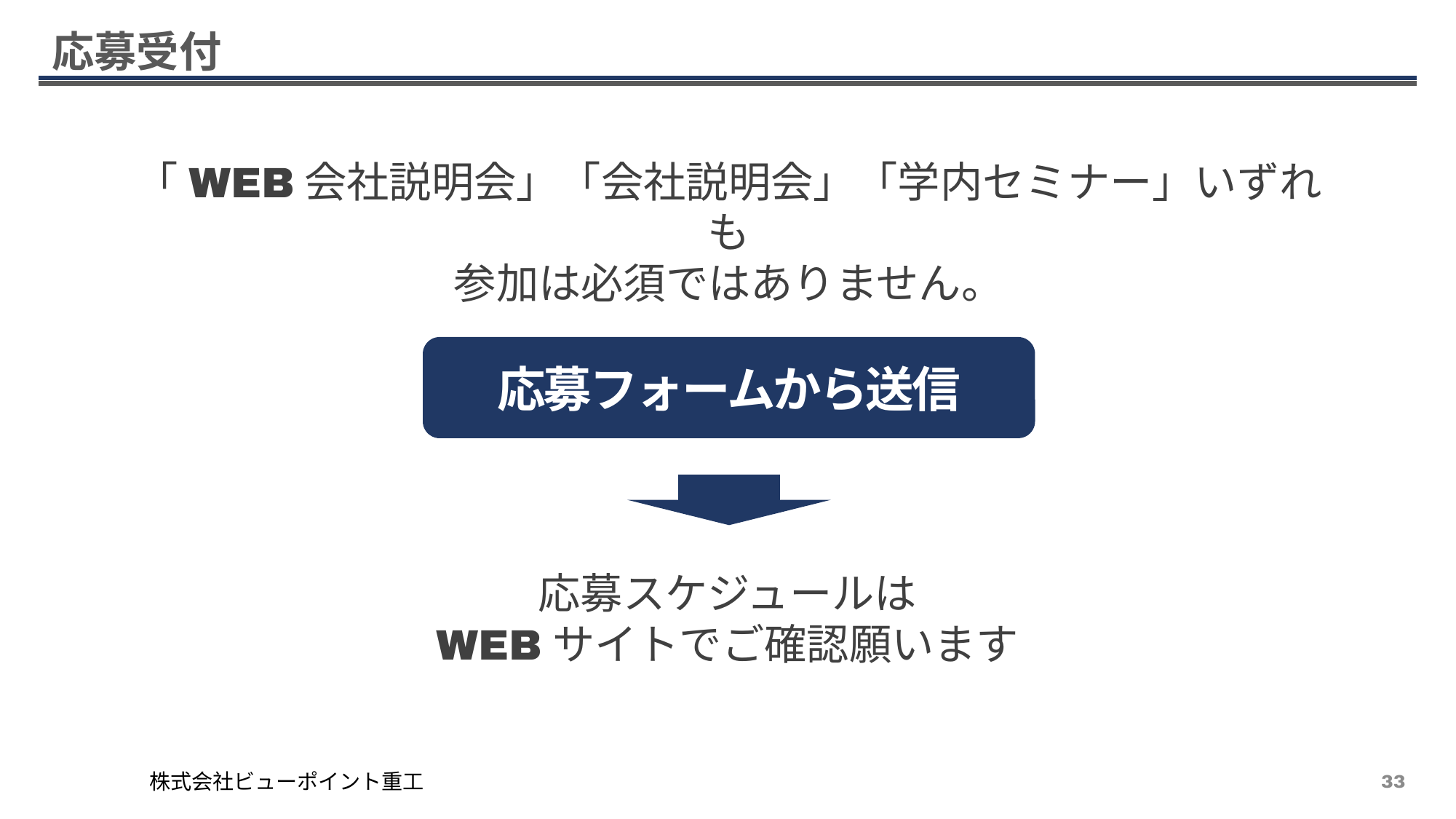

# 応募受付
「WEB会社説明会」「会社説明会」「学内セミナー」いずれも
参加は必須ではありません。
応募フォームから送信

応募スケジュールは
WEBサイトでご確認願います
株式会社ビューポイント重工
33